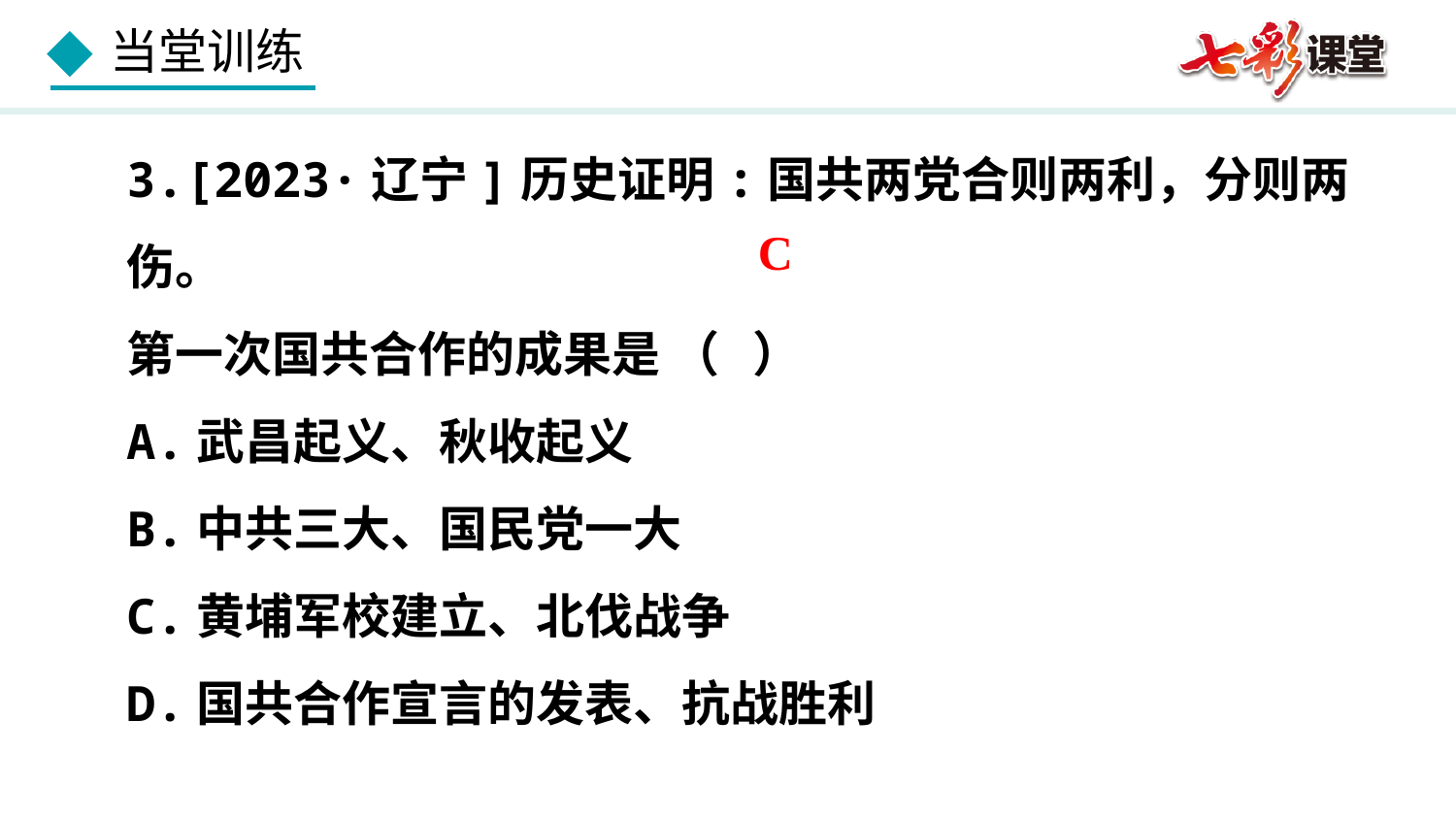

3.[2023·辽宁]历史证明:国共两党合则两利，分则两伤。
第一次国共合作的成果是 （   ）
A.武昌起义、秋收起义
B.中共三大、国民党一大
C.黄埔军校建立、北伐战争
D.国共合作宣言的发表、抗战胜利
C